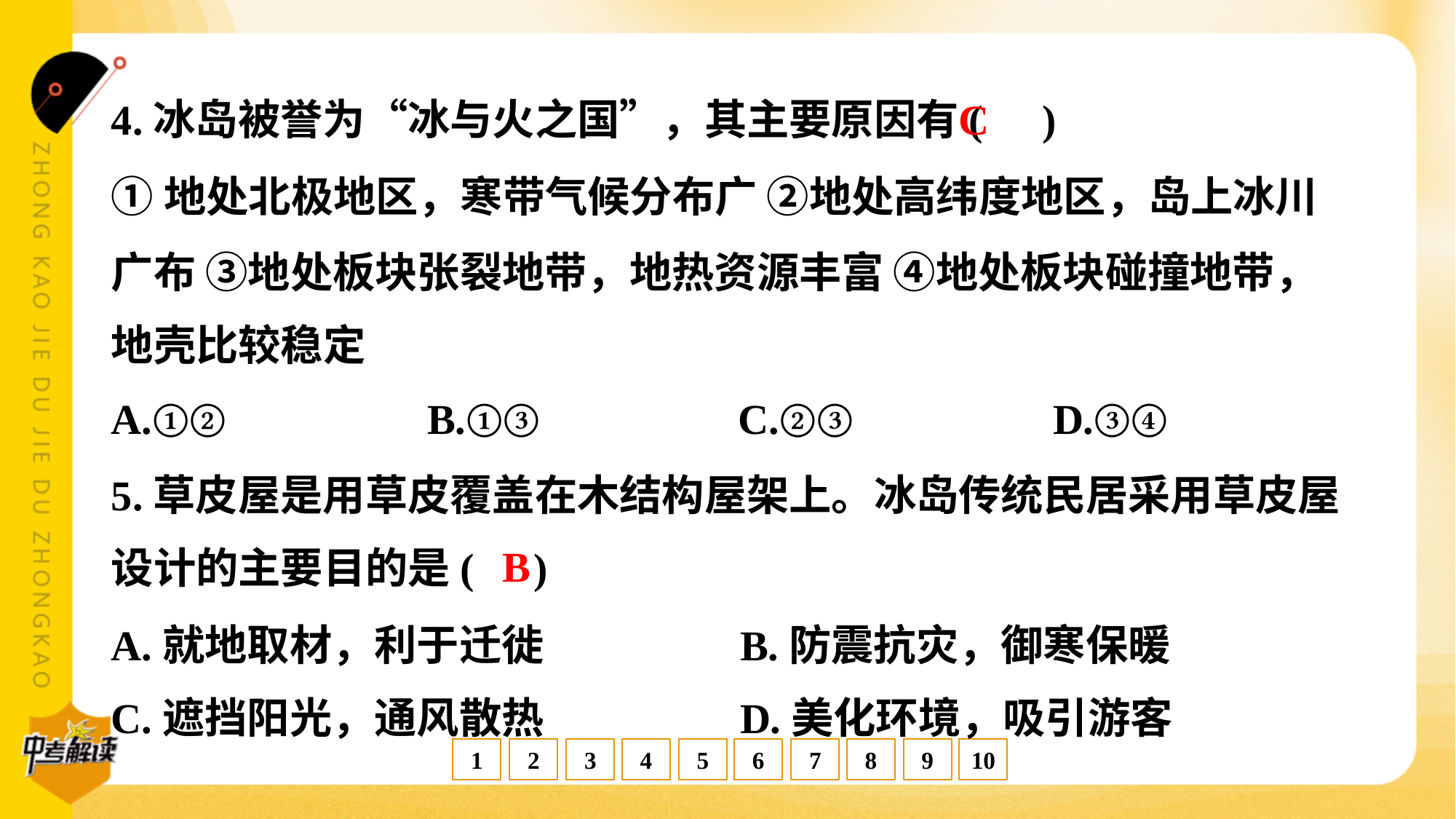

C
4.冰岛被誉为“冰与火之国”，其主要原因有(     )
①地处北极地区，寒带气候分布广 ②地处高纬度地区，岛上冰川
广布 ③地处板块张裂地带，地热资源丰富 ④地处板块碰撞地带，
地壳比较稳定
A.①②	B.①③	C.②③	D.③④
5.草皮屋是用草皮覆盖在木结构屋架上。冰岛传统民居采用草皮屋
设计的主要目的是(     )
B
A.就地取材，利于迁徙	B.防震抗灾，御寒保暖
C.遮挡阳光，通风散热	D.美化环境，吸引游客